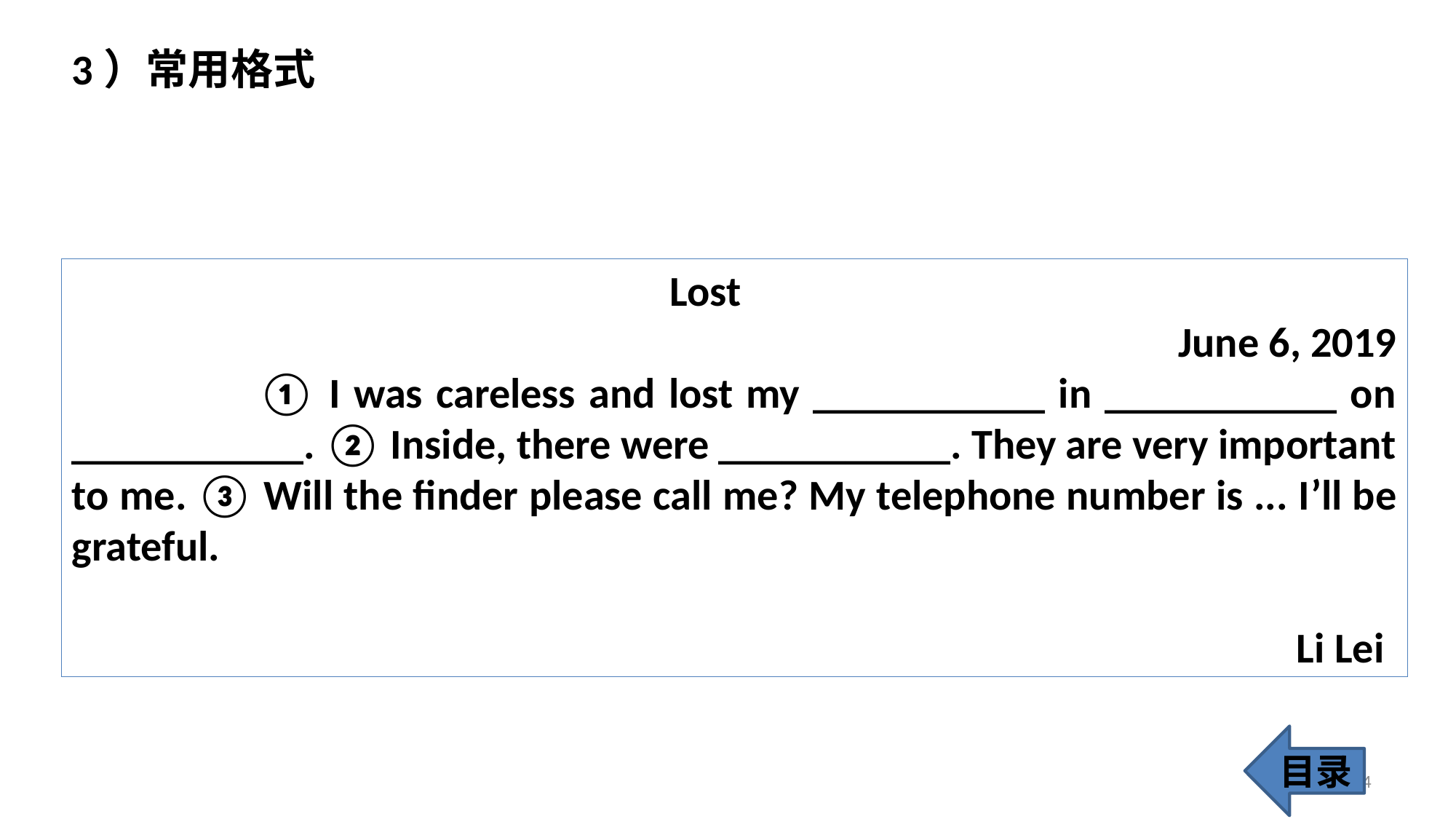

3）常用格式
                                                              Lost
                                                                                                                  June 6, 2019
              ① I was careless and lost my ___________ in ___________ on ___________. ② Inside, there were ___________. They are very important to me. ③ Will the finder please call me? My telephone number is ... I’ll be grateful.

                                                                                                                               Li Lei
目录
54